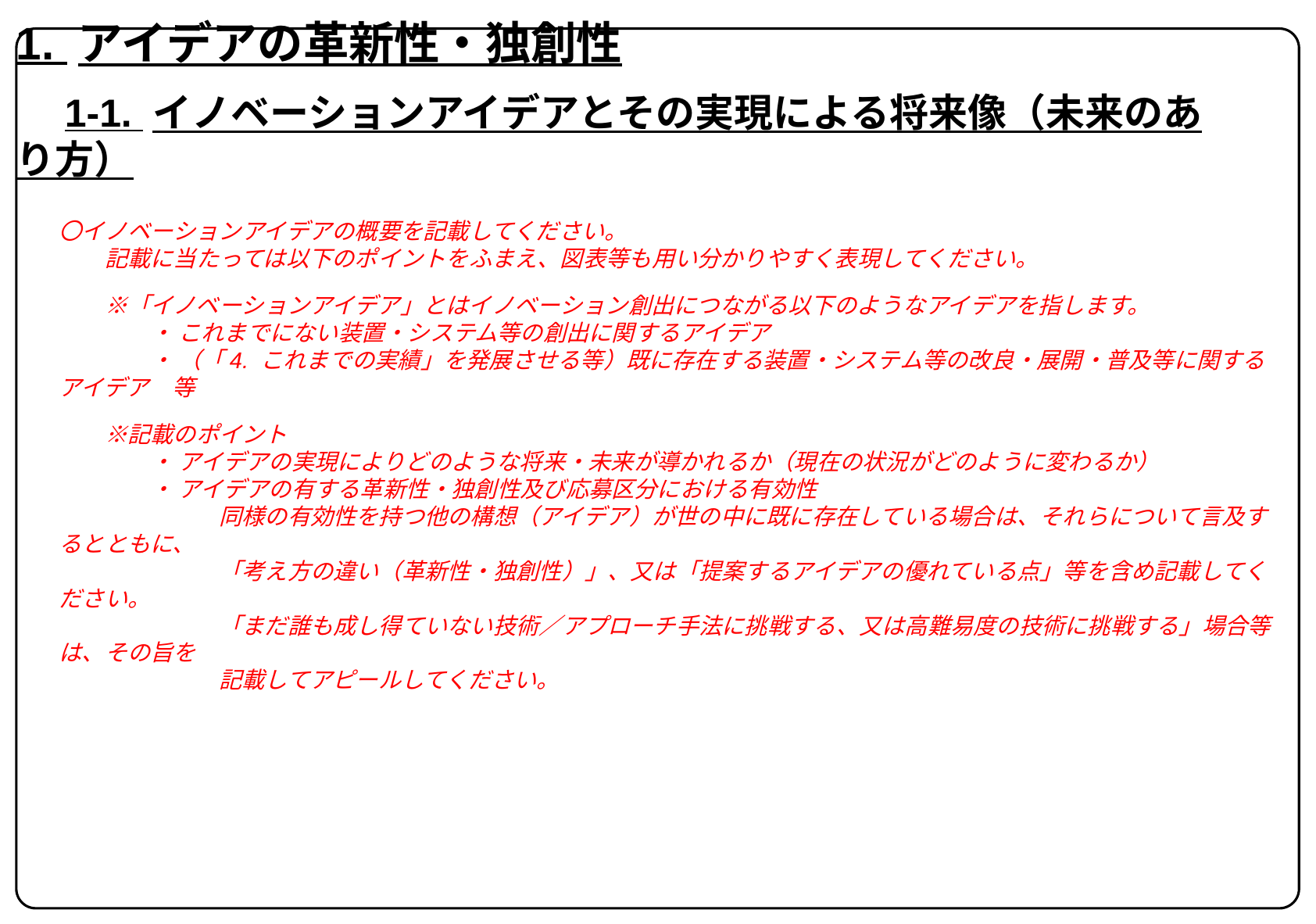

1. アイデアの革新性・独創性
　1-1. イノベーションアイデアとその実現による将来像（未来のあり方）
〇イノベーションアイデアの概要を記載してください。
　　記載に当たっては以下のポイントをふまえ、図表等も用い分かりやすく表現してください。
　　※「イノベーションアイデア」とはイノベーション創出につながる以下のようなアイデアを指します。
　　　　・ これまでにない装置・システム等の創出に関するアイデア
　　　　・ （「4. これまでの実績」を発展させる等）既に存在する装置・システム等の改良・展開・普及等に関するアイデア　等
　　※記載のポイント
　　　　・ アイデアの実現によりどのような将来・未来が導かれるか（現在の状況がどのように変わるか）
　　　　・ アイデアの有する革新性・独創性及び応募区分における有効性
　　　　　　　同様の有効性を持つ他の構想（アイデア）が世の中に既に存在している場合は、それらについて言及するとともに、
　　　　　　　「考え方の違い（革新性・独創性）」、又は「提案するアイデアの優れている点」等を含め記載してください。
　　　　　　　「まだ誰も成し得ていない技術／アプローチ手法に挑戦する、又は高難易度の技術に挑戦する」場合等は、その旨を
　　　　　　　記載してアピールしてください。